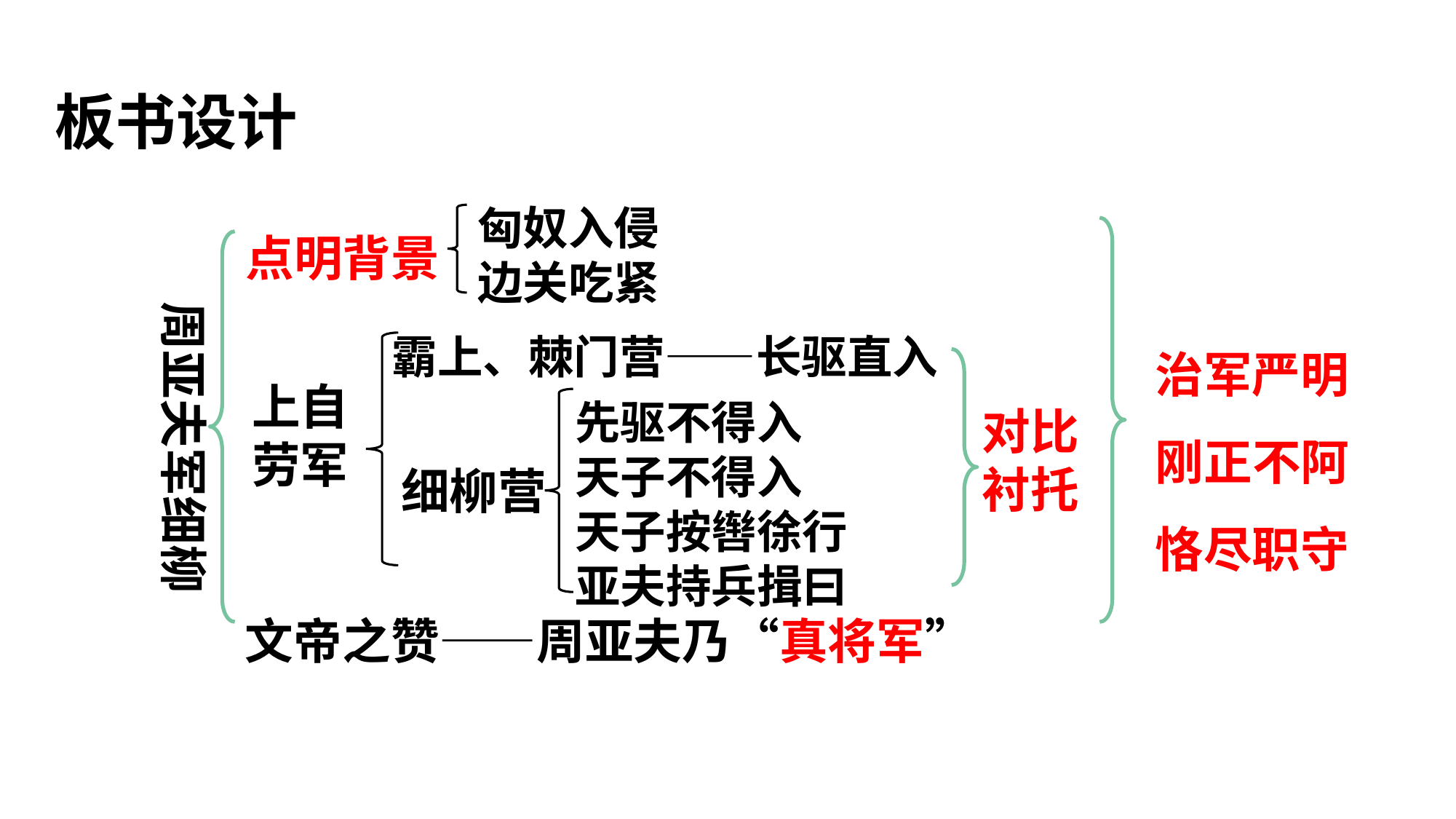

板书设计

点明背景
匈奴入侵边关吃紧

治军严明
刚正不阿
恪尽职守

周亚夫军细柳
霸上、棘门营——长驱直入

对比衬托
上自劳军

先驱不得入
天子不得入
天子按辔徐行亚夫持兵揖曰
细柳营
文帝之赞——周亚夫乃“真将军”